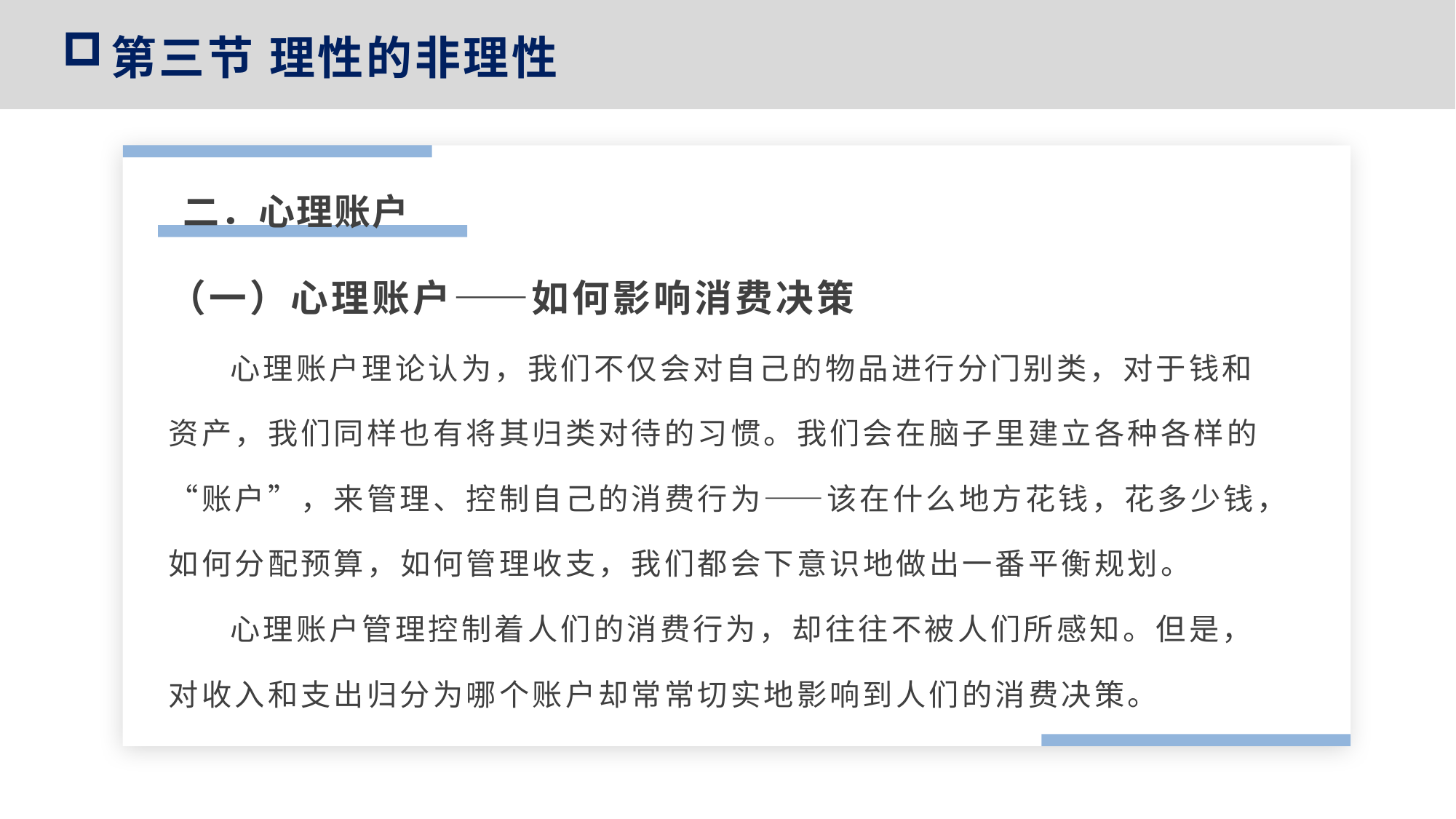

第三节 理性的非理性

二．心理账户

（一）心理账户——如何影响消费决策
      心理账户理论认为，我们不仅会对自己的物品进行分门别类，对于钱和资产，我们同样也有将其归类对待的习惯。我们会在脑子里建立各种各样的“账户”，来管理、控制自己的消费行为——该在什么地方花钱，花多少钱，如何分配预算，如何管理收支，我们都会下意识地做出一番平衡规划。
      心理账户管理控制着人们的消费行为，却往往不被人们所感知。但是，对收入和支出归分为哪个账户却常常切实地影响到人们的消费决策。